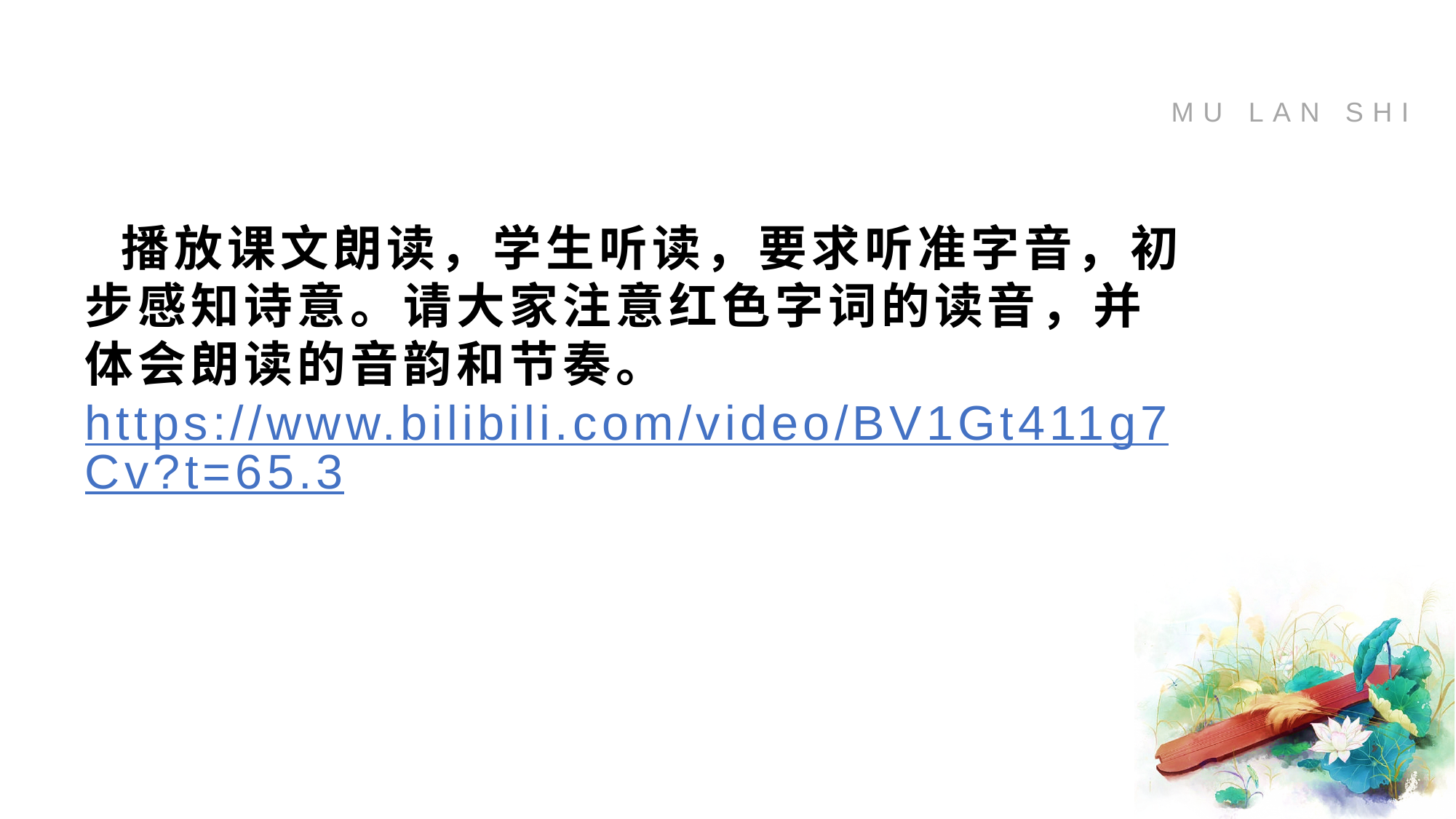

播放课文朗读，学生听读，要求听准字音，初步感知诗意。请大家注意红色字词的读音，并体会朗读的音韵和节奏。https://www.bilibili.com/video/BV1Gt411g7Cv?t=65.3